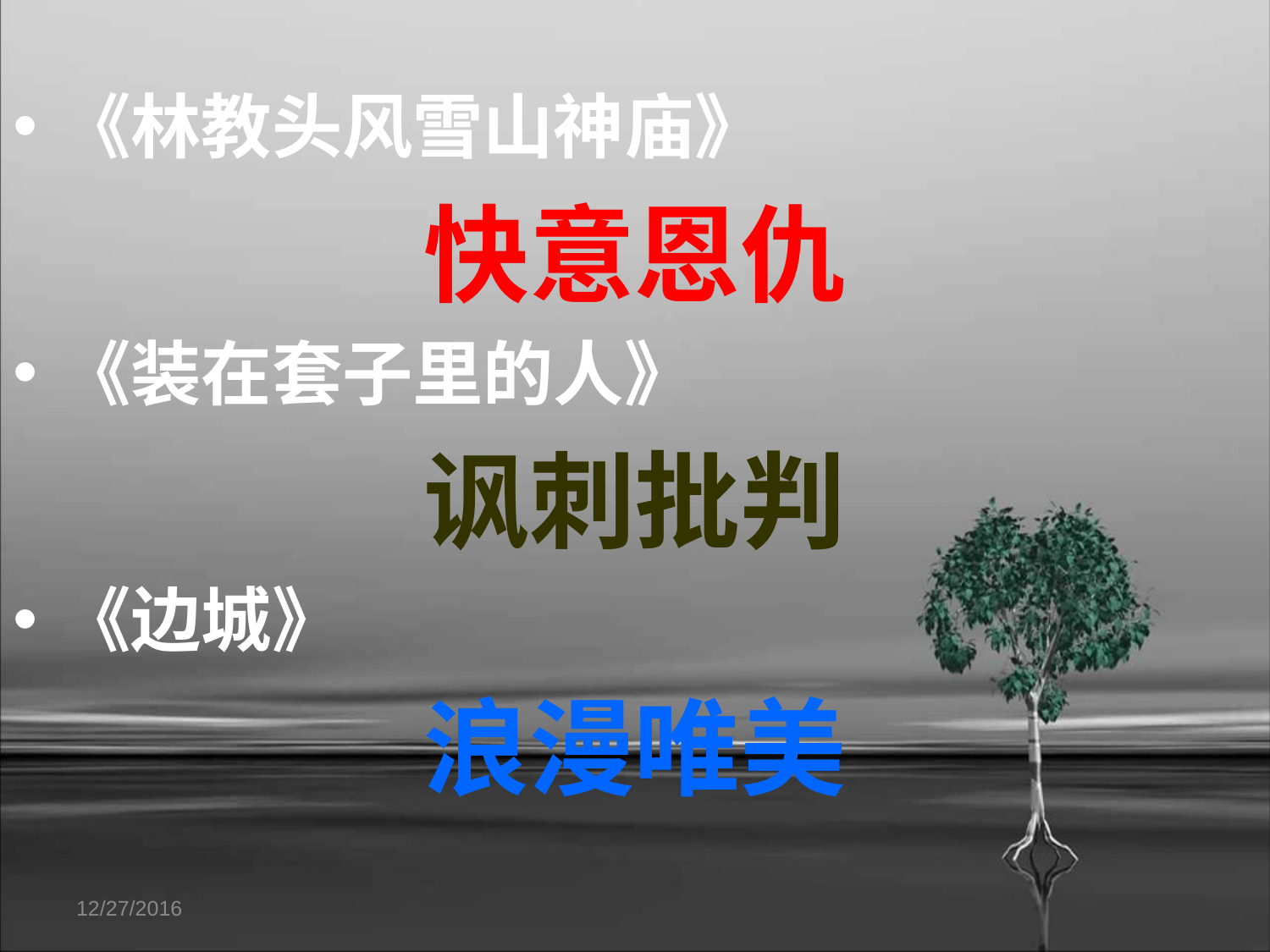

《林教头风雪山神庙》
快意恩仇
《装在套子里的人》
讽刺批判
《边城》
浪漫唯美
12/27/2016